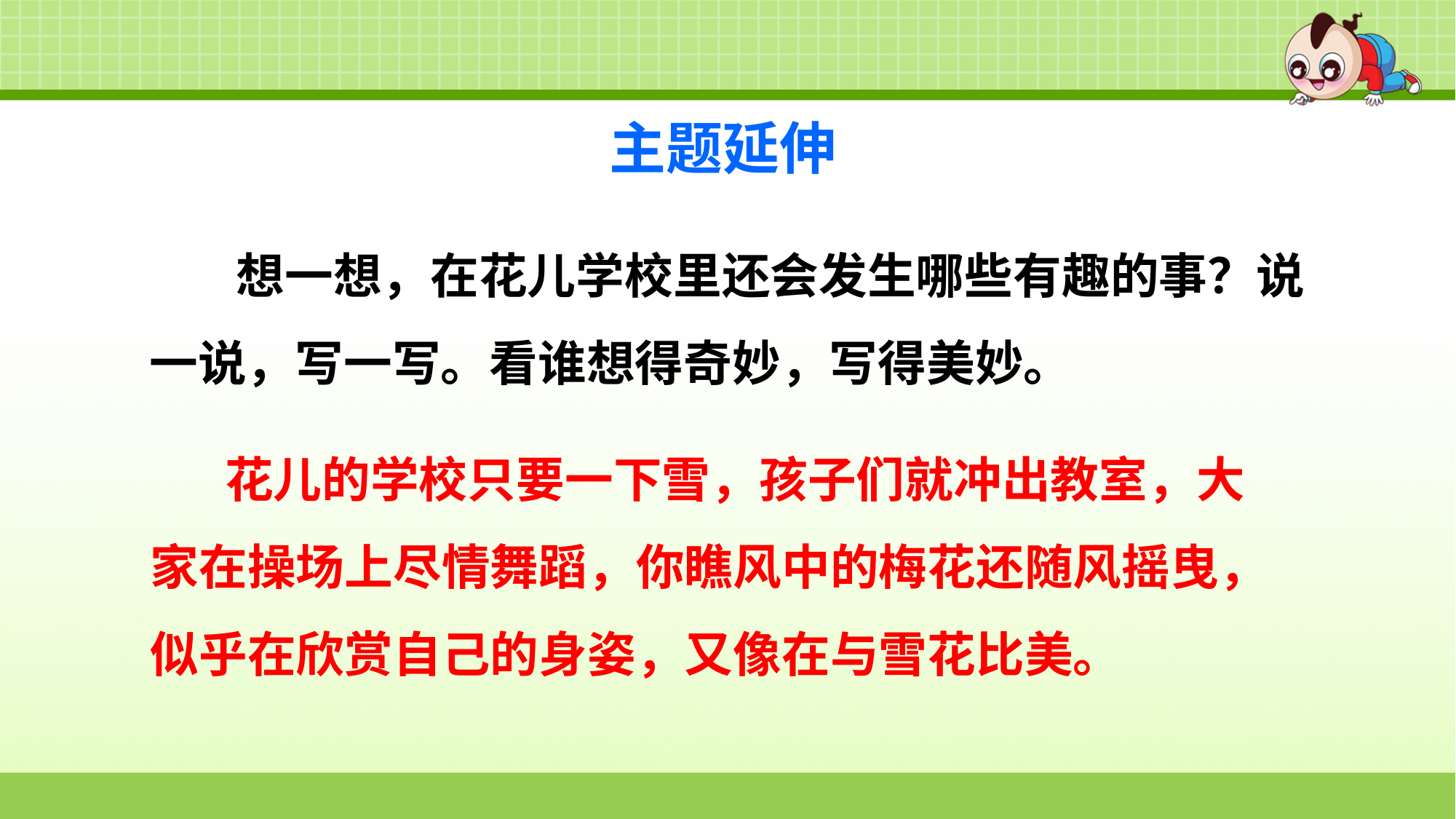

主题延伸
 想一想，在花儿学校里还会发生哪些有趣的事？说一说，写一写。看谁想得奇妙，写得美妙。
花儿的学校只要一下雪，孩子们就冲出教室，大家在操场上尽情舞蹈，你瞧风中的梅花还随风摇曳，似乎在欣赏自己的身姿，又像在与雪花比美。